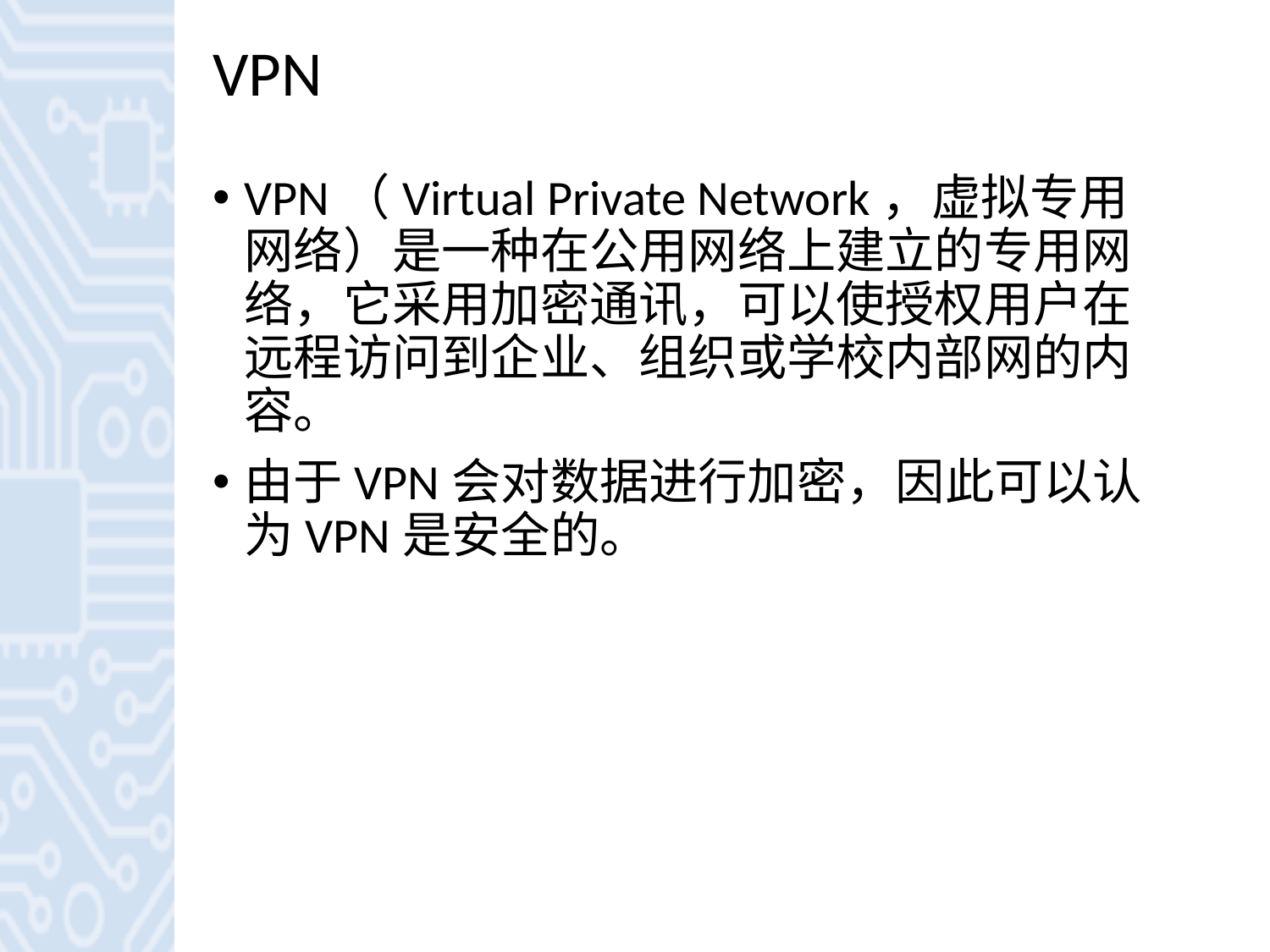

# VPN
VPN（Virtual Private Network，虚拟专用网络）是一种在公用网络上建立的专用网络，它采用加密通讯，可以使授权用户在远程访问到企业、组织或学校内部网的内容。
由于VPN会对数据进行加密，因此可以认为VPN是安全的。